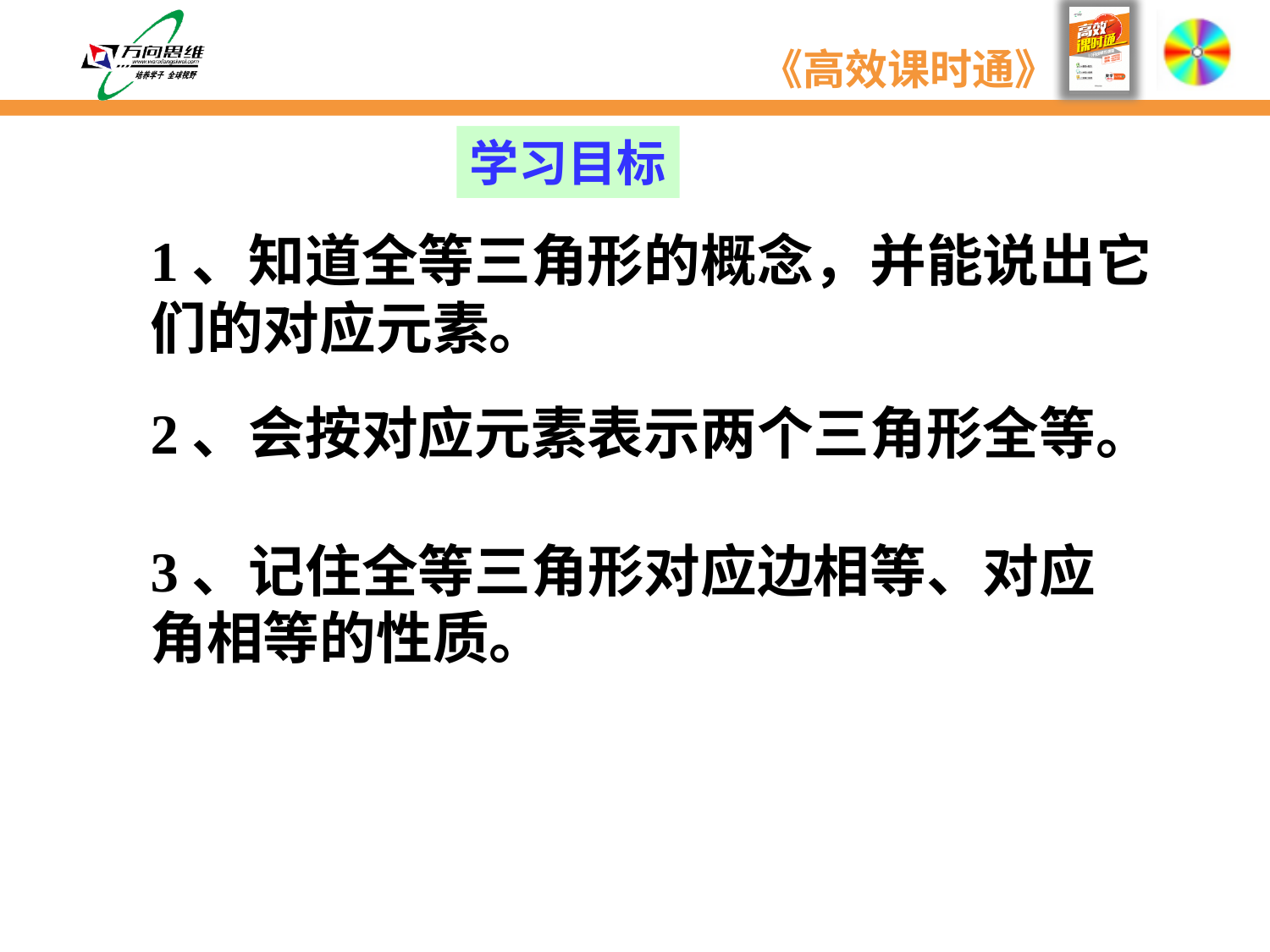

学习目标
1、知道全等三角形的概念，并能说出它们的对应元素。
2、会按对应元素表示两个三角形全等。
3、记住全等三角形对应边相等、对应角相等的性质。